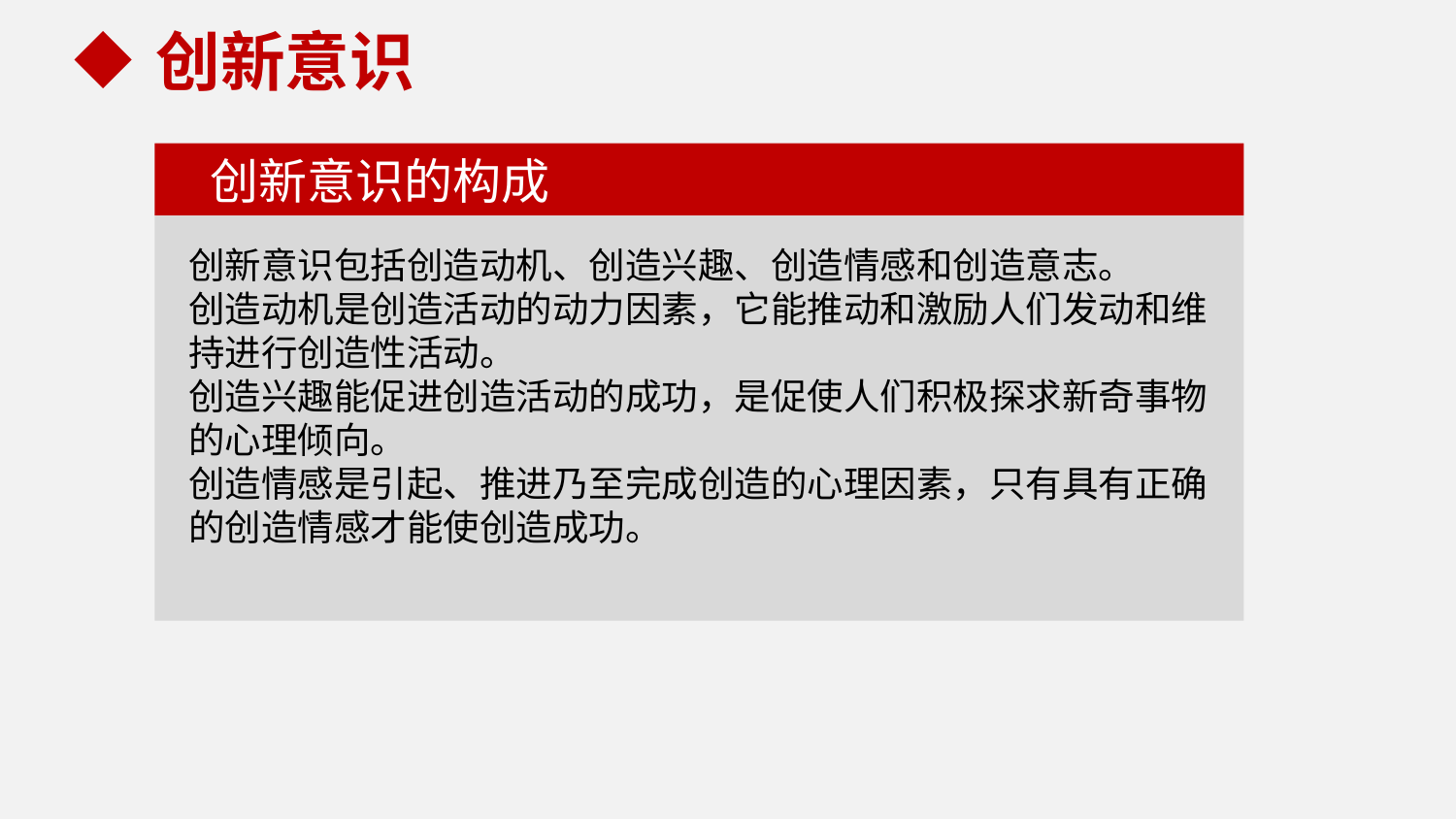

创新意识

   创新意识的构成
创新意识包括创造动机、创造兴趣、创造情感和创造意志。
创造动机是创造活动的动力因素，它能推动和激励人们发动和维持进行创造性活动。
创造兴趣能促进创造活动的成功，是促使人们积极探求新奇事物的心理倾向。
创造情感是引起、推进乃至完成创造的心理因素，只有具有正确的创造情感才能使创造成功。